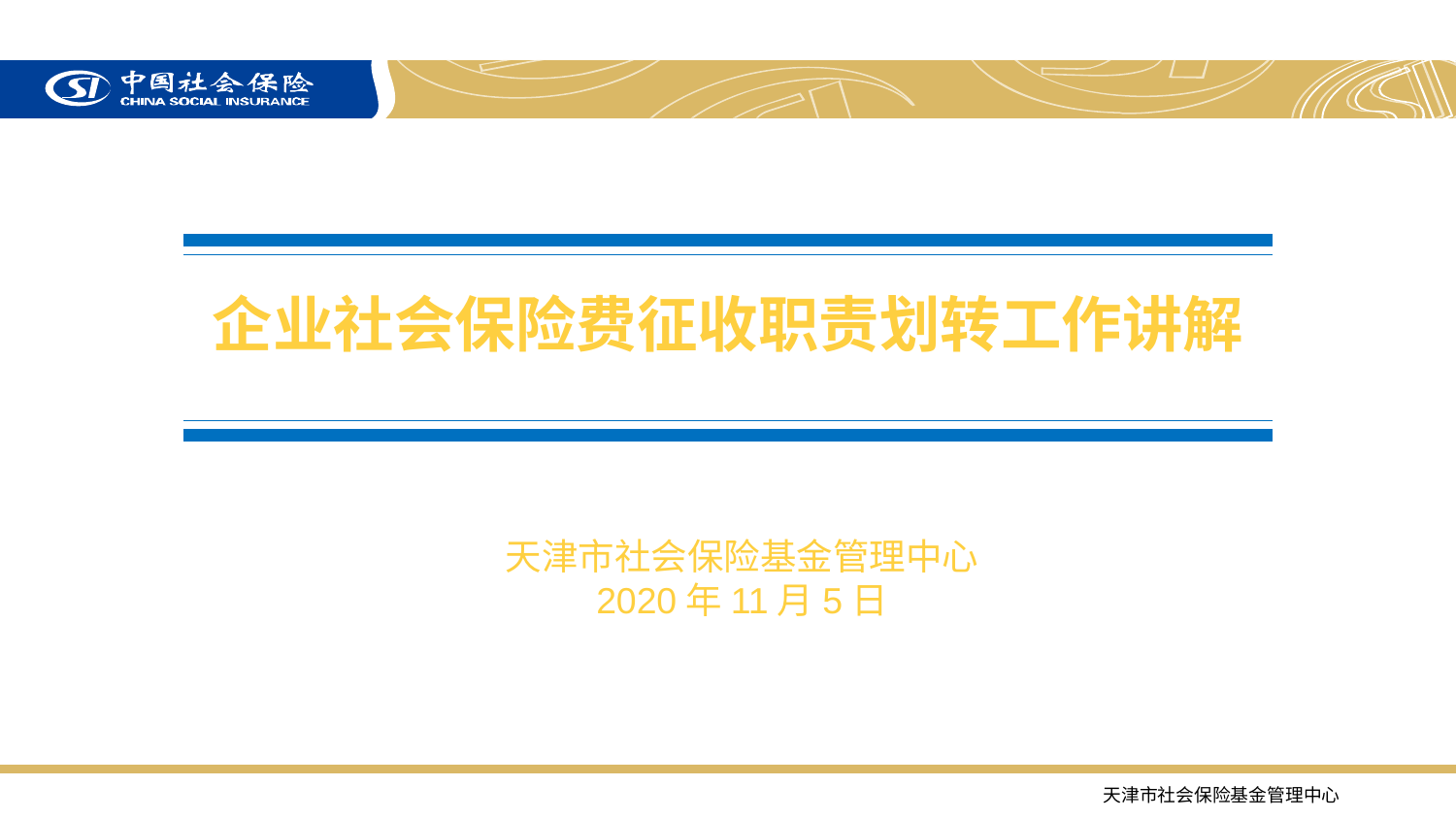

企业社会保险费征收职责划转工作讲解
天津市社会保险基金管理中心
2020年11月5日